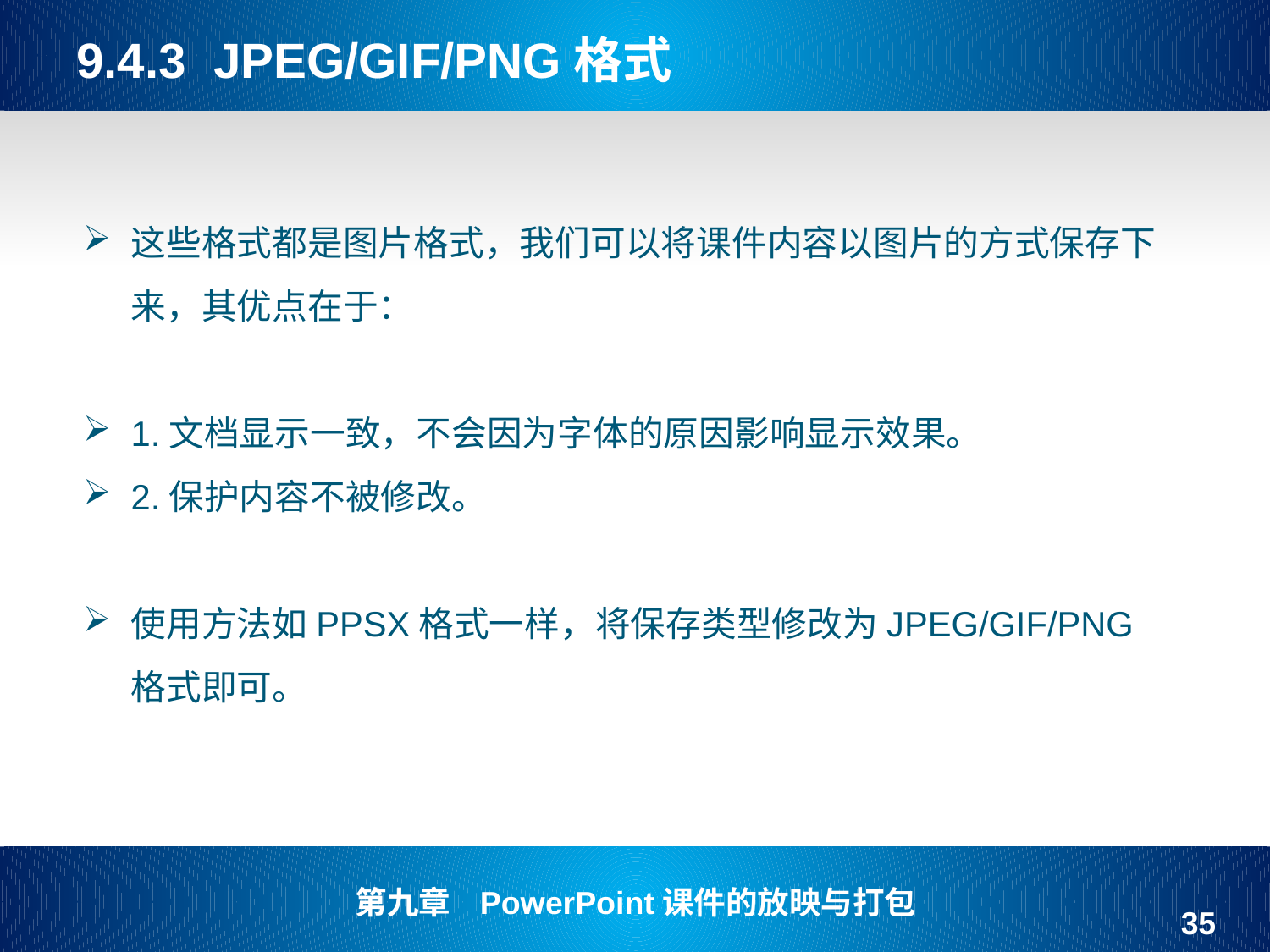

# 9.4.3  JPEG/GIF/PNG格式
这些格式都是图片格式，我们可以将课件内容以图片的方式保存下来，其优点在于：

1.文档显示一致，不会因为字体的原因影响显示效果。
2.保护内容不被修改。

使用方法如PPSX格式一样，将保存类型修改为JPEG/GIF/PNG格式即可。

35